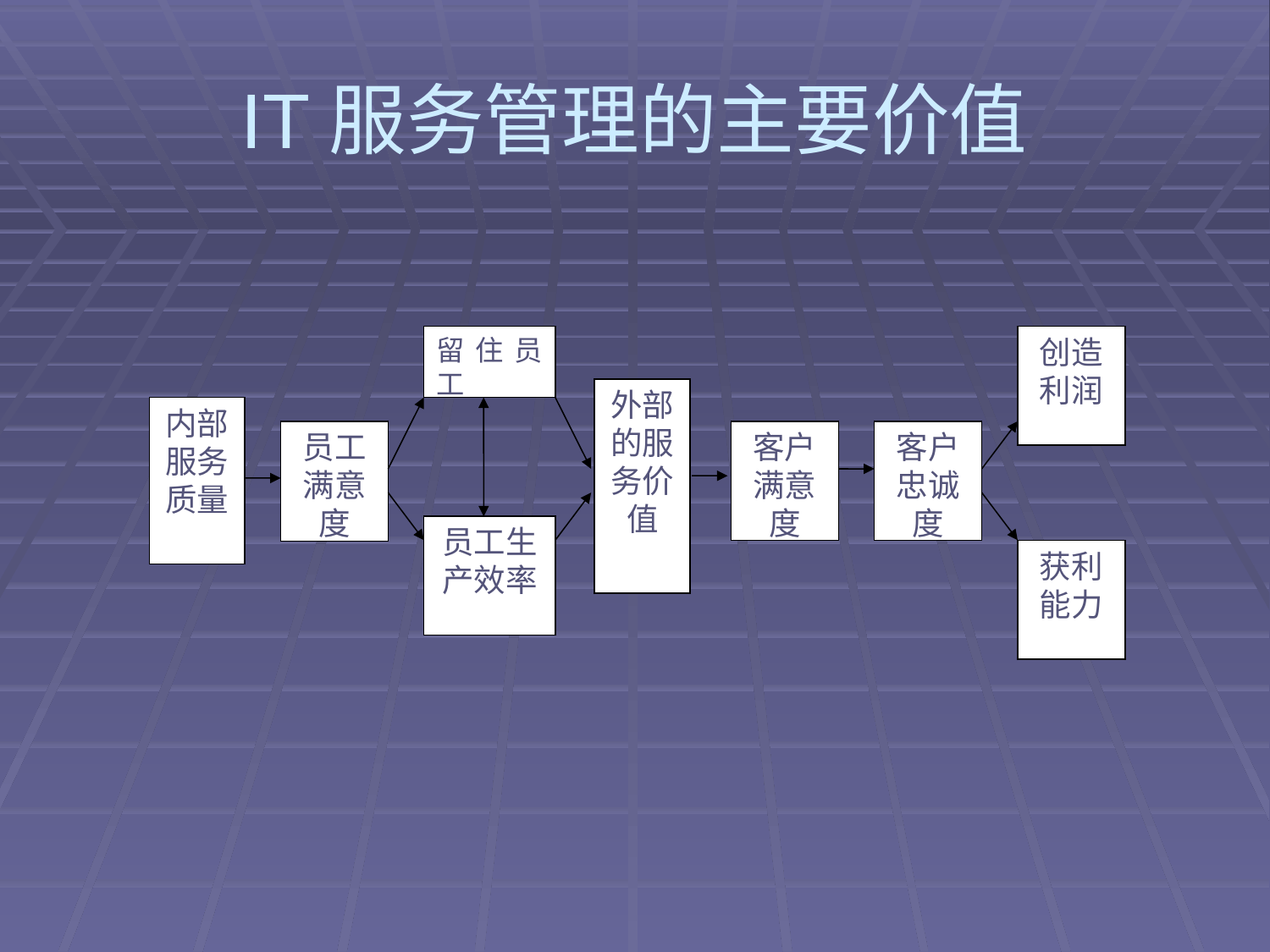

# IT服务管理的主要价值
留住员工
创造利润
外部的服务价值
内部服务质量

员工满意度
客户满意度
客户忠诚度

员工生产效率
获利能力